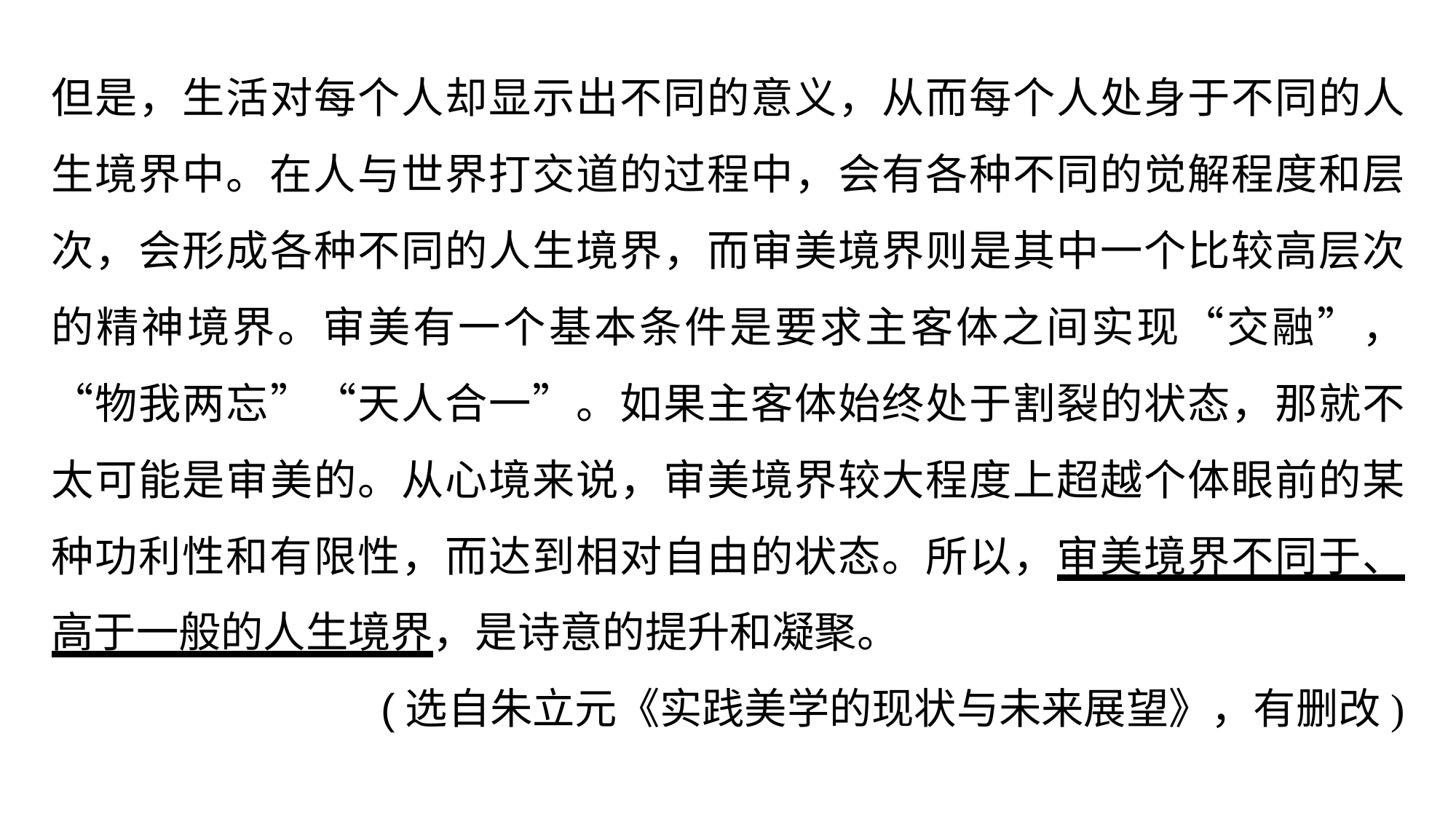

但是，生活对每个人却显示出不同的意义，从而每个人处身于不同的人生境界中。在人与世界打交道的过程中，会有各种不同的觉解程度和层次，会形成各种不同的人生境界，而审美境界则是其中一个比较高层次的精神境界。审美有一个基本条件是要求主客体之间实现“交融”，“物我两忘”“天人合一”。如果主客体始终处于割裂的状态，那就不太可能是审美的。从心境来说，审美境界较大程度上超越个体眼前的某种功利性和有限性，而达到相对自由的状态。所以，审美境界不同于、高于一般的人生境界，是诗意的提升和凝聚。
 (选自朱立元《实践美学的现状与未来展望》，有删改)